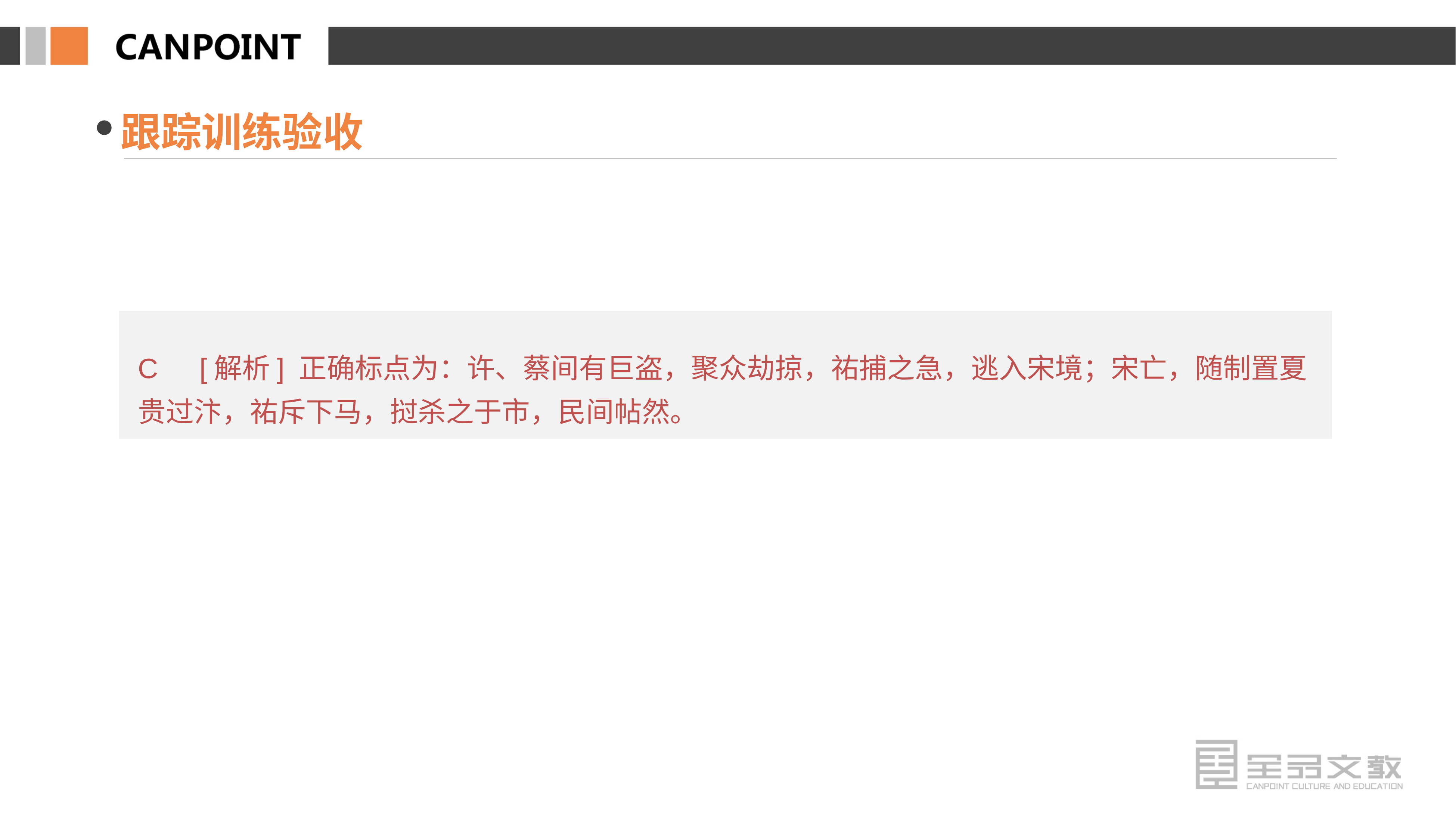

跟踪训练验收

C　[解析] 正确标点为：许、蔡间有巨盗，聚众劫掠，祐捕之急，逃入宋境；宋亡，随制置夏贵过汴，祐斥下马，挝杀之于市，民间帖然。